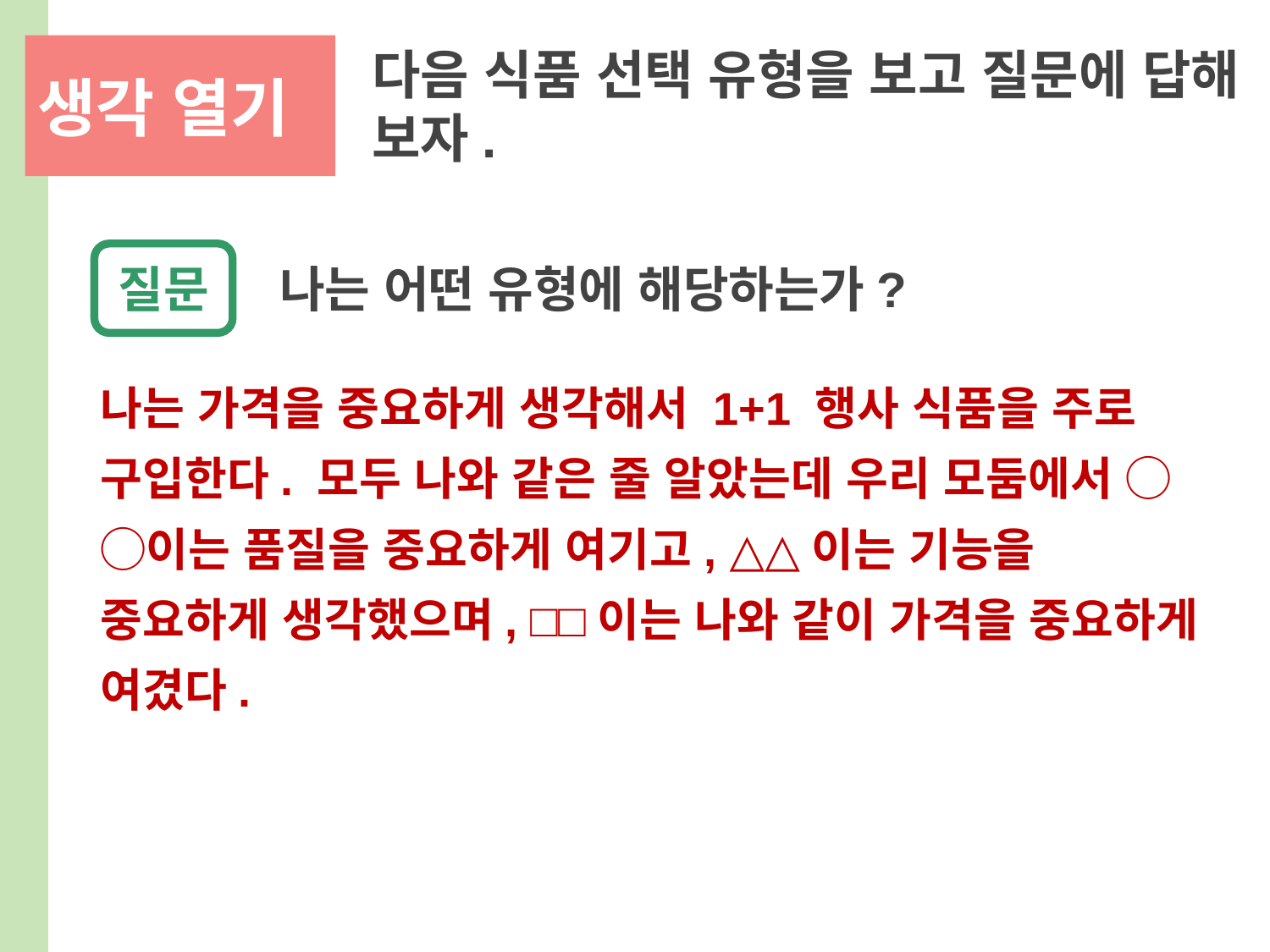

다음 식품 선택 유형을 보고 질문에 답해 보자.
질문
나는 어떤 유형에 해당하는가?
나는 가격을 중요하게 생각해서 1+1 행사 식품을 주로 구입한다. 모두 나와 같은 줄 알았는데 우리 모둠에서 ◯◯이는 품질을 중요하게 여기고, △△이는 기능을 중요하게 생각했으며, □□이는 나와 같이 가격을 중요하게 여겼다.